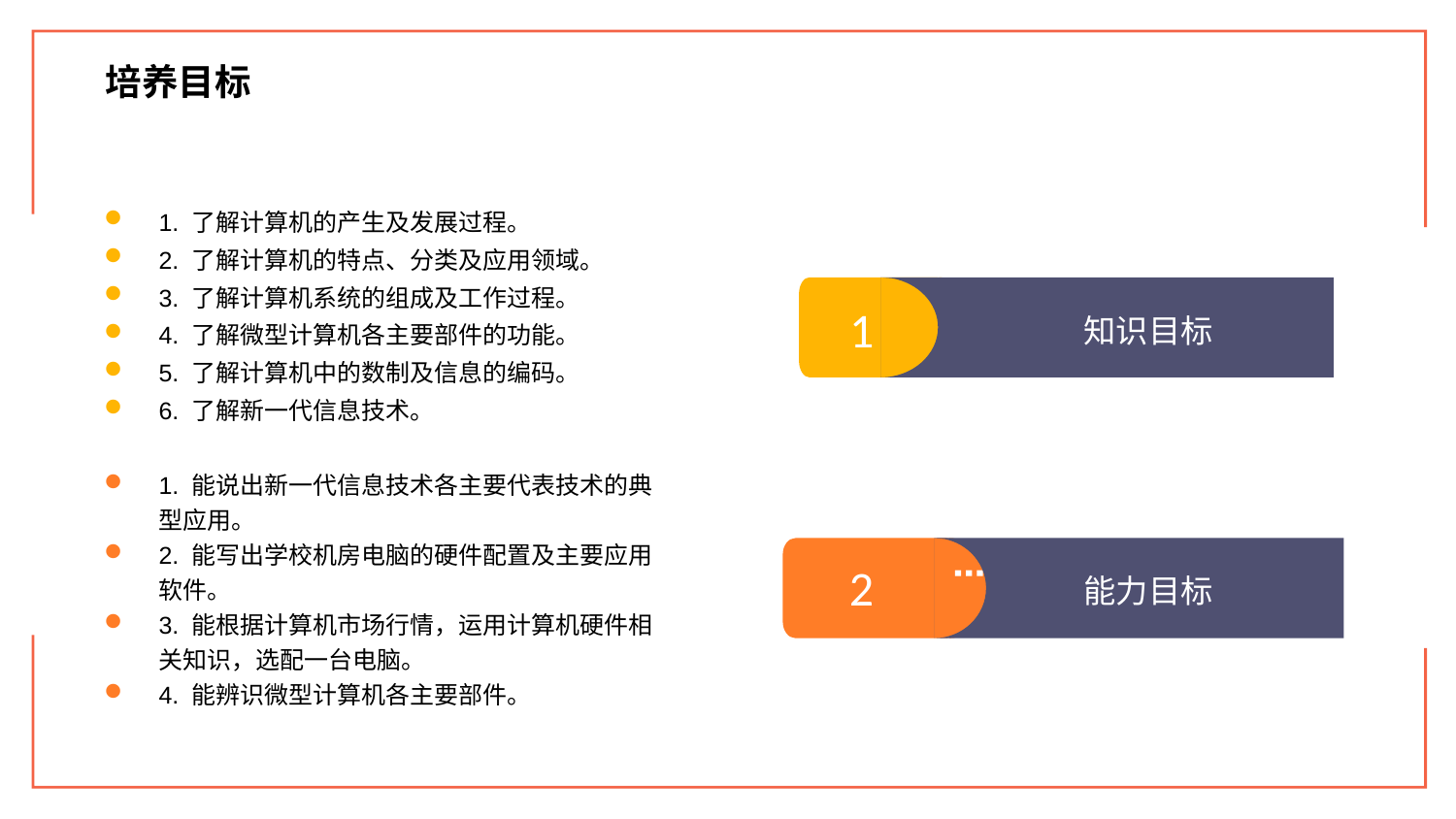

培养目标
1. 了解计算机的产生及发展过程。
2. 了解计算机的特点、分类及应用领域。
3. 了解计算机系统的组成及工作过程。
4. 了解微型计算机各主要部件的功能。
5. 了解计算机中的数制及信息的编码。
6. 了解新一代信息技术。

1
知识目标
1. 能说出新一代信息技术各主要代表技术的典型应用。
2. 能写出学校机房电脑的硬件配置及主要应用软件。
3. 能根据计算机市场行情，运用计算机硬件相关知识，选配一台电脑。
4. 能辨识微型计算机各主要部件。

2
能力目标